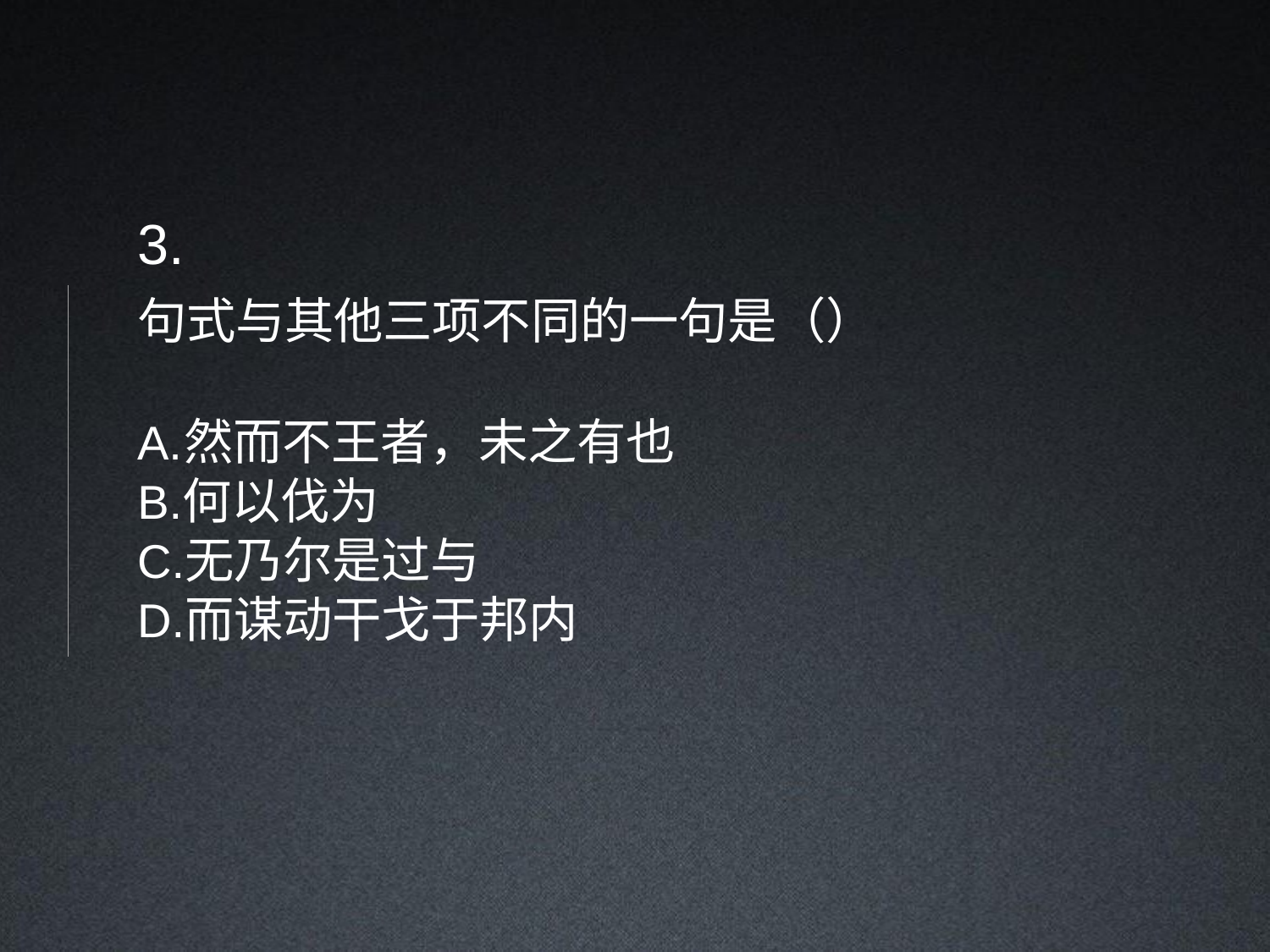

3.
句式与其他三项不同的一句是（）

然而不王者，未之有也
何以伐为
无乃尔是过与
而谋动干戈于邦内